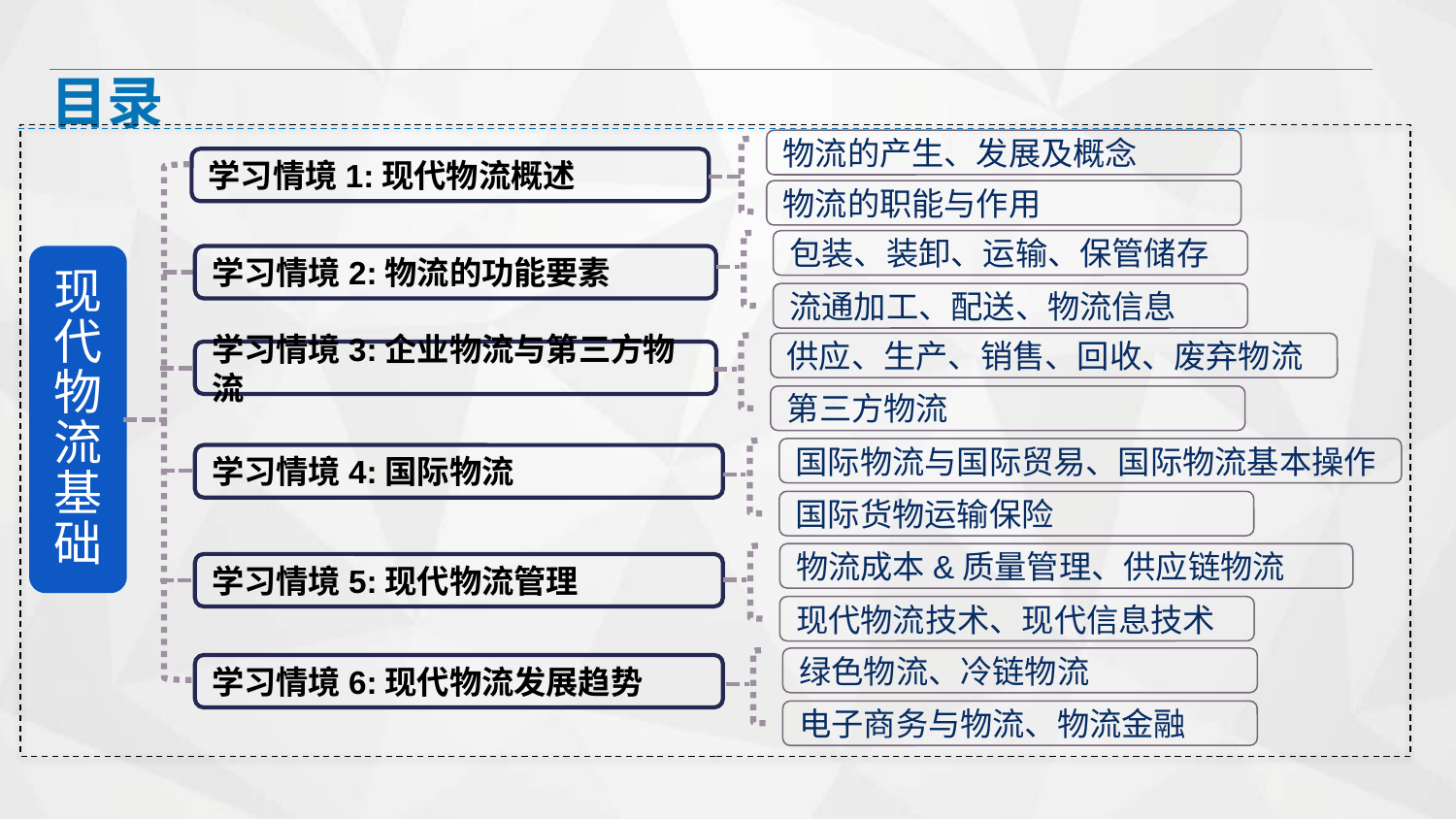

目录

物流的产生、发展及概念

学习情境1:现代物流概述

物流的职能与作用
包装、装卸、运输、保管储存

现代物流基础
学习情境2:物流的功能要素
流通加工、配送、物流信息
供应、生产、销售、回收、废弃物流

学习情境3:企业物流与第三方物流
第三方物流
国际物流与国际贸易、国际物流基本操作

学习情境4:国际物流
国际货物运输保险
物流成本&质量管理、供应链物流

学习情境5:现代物流管理
现代物流技术、现代信息技术
绿色物流、冷链物流

学习情境6:现代物流发展趋势
电子商务与物流、物流金融